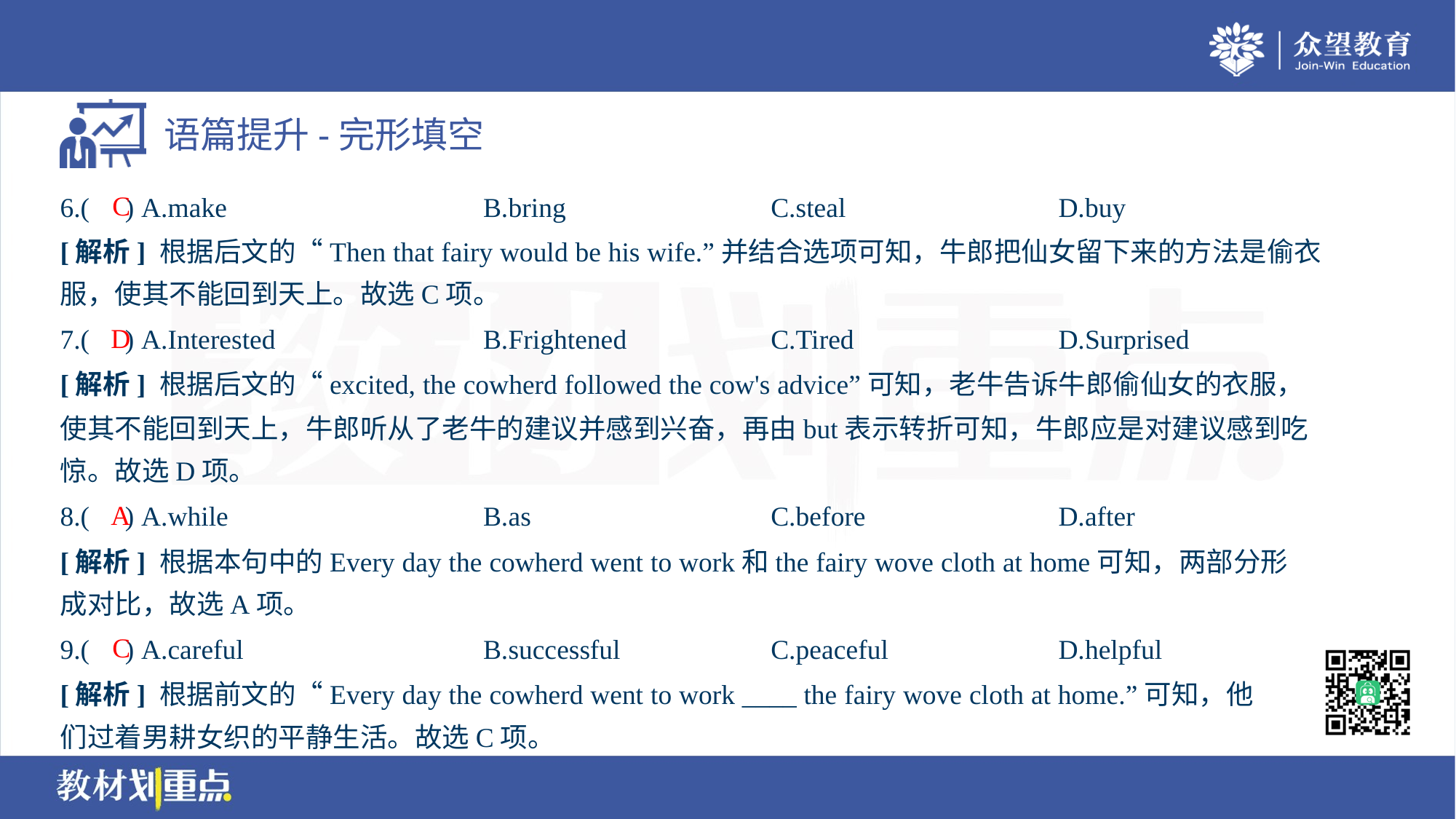

C
6.(     ) A.make	B.bring	C.steal	D.buy
[解析] 根据后文的“Then that fairy would be his wife.”并结合选项可知，牛郎把仙女留下来的方法是偷衣
服，使其不能回到天上。故选C项。
D
7.(     ) A.Interested	B.Frightened	C.Tired	D.Surprised
[解析] 根据后文的“excited, the cowherd followed the cow's advice”可知，老牛告诉牛郎偷仙女的衣服，
使其不能回到天上，牛郎听从了老牛的建议并感到兴奋，再由but表示转折可知，牛郎应是对建议感到吃
惊。故选D项。
A
8.(     ) A.while	B.as	C.before	D.after
[解析] 根据本句中的Every day the cowherd went to work和the fairy wove cloth at home可知，两部分形
成对比，故选A项。
C
9.(     ) A.careful	B.successful	C.peaceful	D.helpful
[解析] 根据前文的“Every day the cowherd went to work ____ the fairy wove cloth at home.”可知，他
们过着男耕女织的平静生活。故选C项。